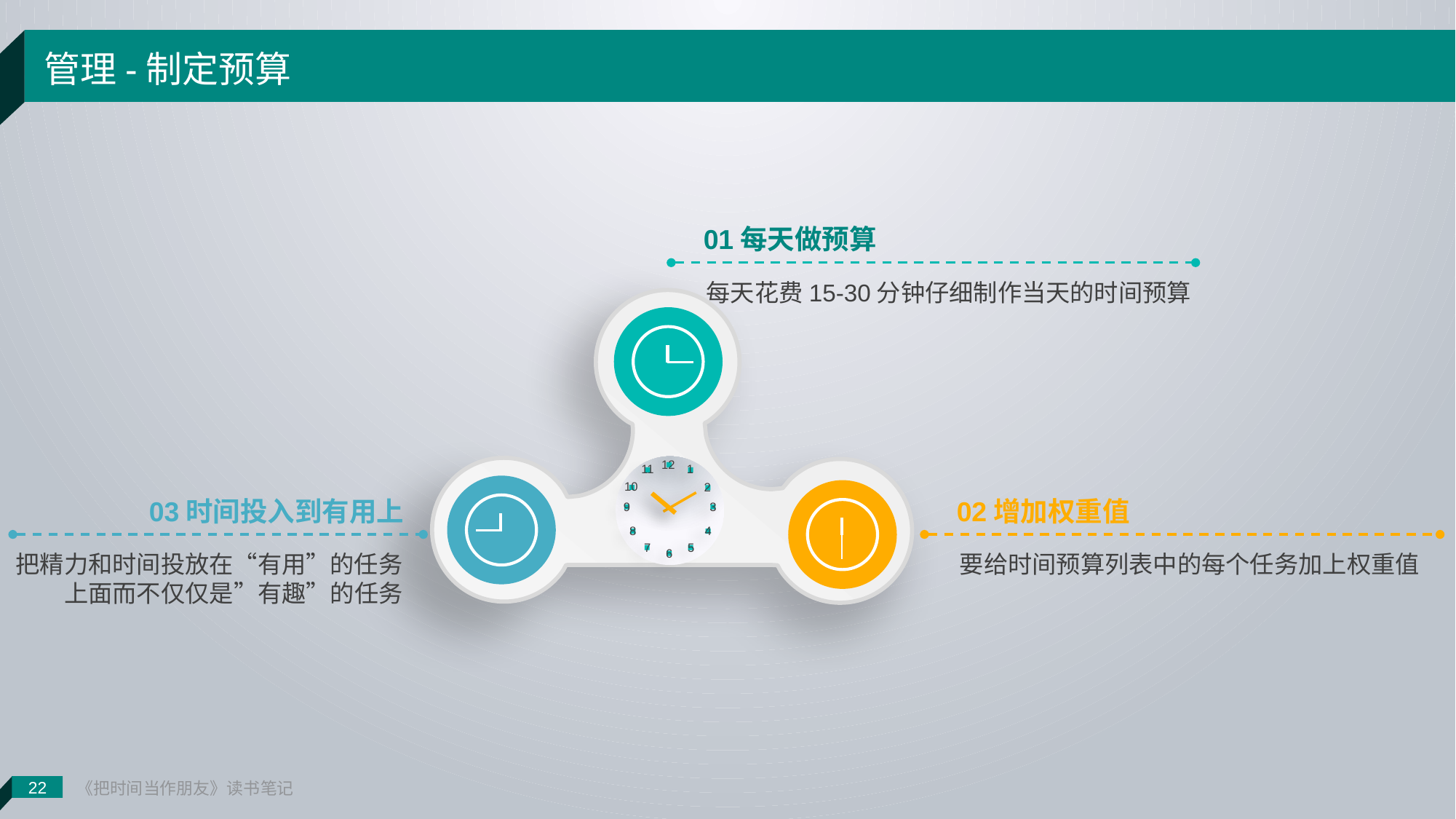

22
《把时间当作朋友》读书笔记

管理-制定预算
01每天做预算
每天花费15-30分钟仔细制作当天的时间预算

12
11

1

10
2

03时间投入到有用上
02增加权重值
9
3
4
8
7
5
6
把精力和时间投放在“有用”的任务上面而不仅仅是”有趣”的任务
要给时间预算列表中的每个任务加上权重值